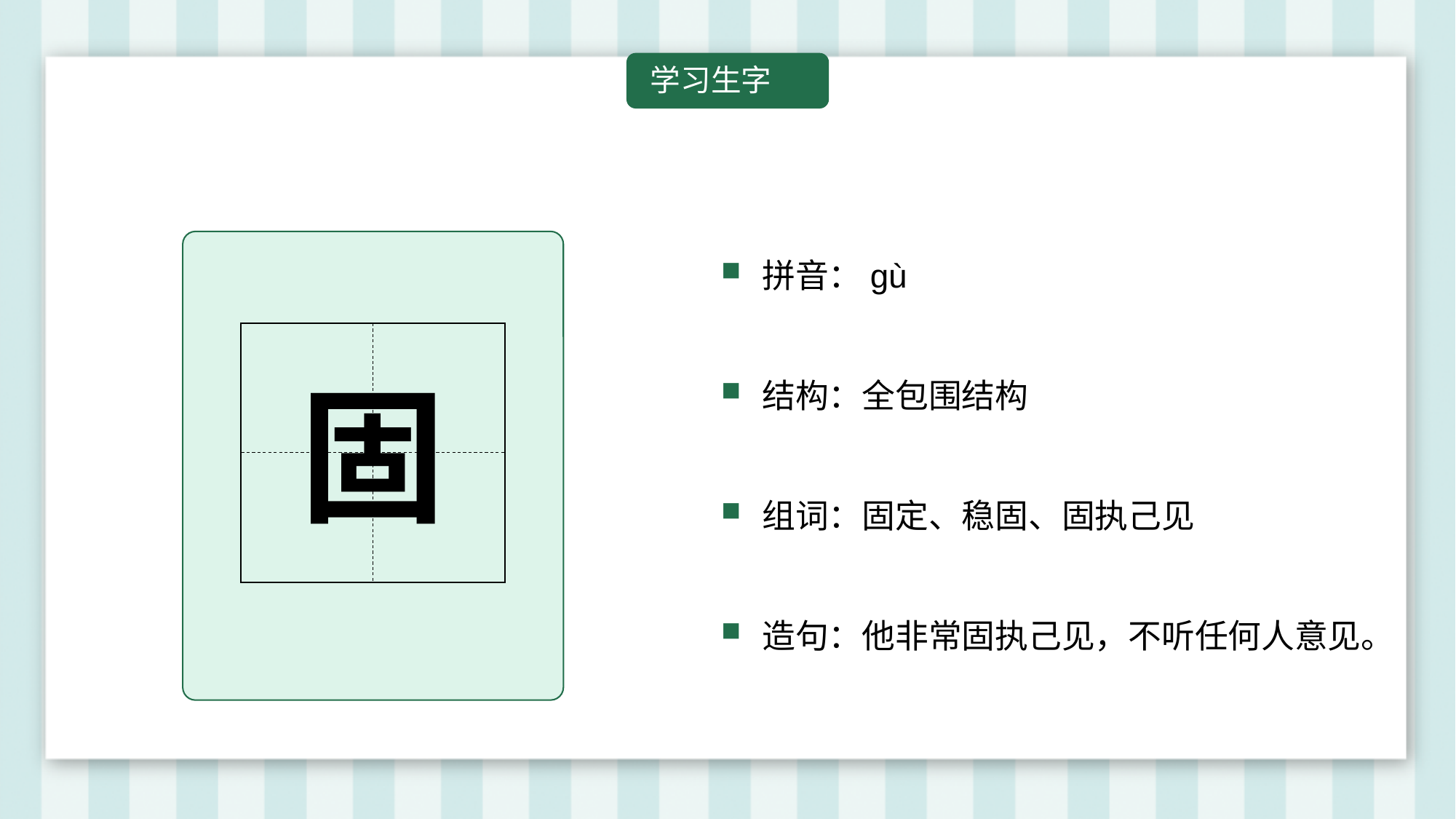

学习生字
拼音：gù

结构：全包围结构

组词：固定、稳固、固执己见

造句：他非常固执己见，不听任何人意见。

固